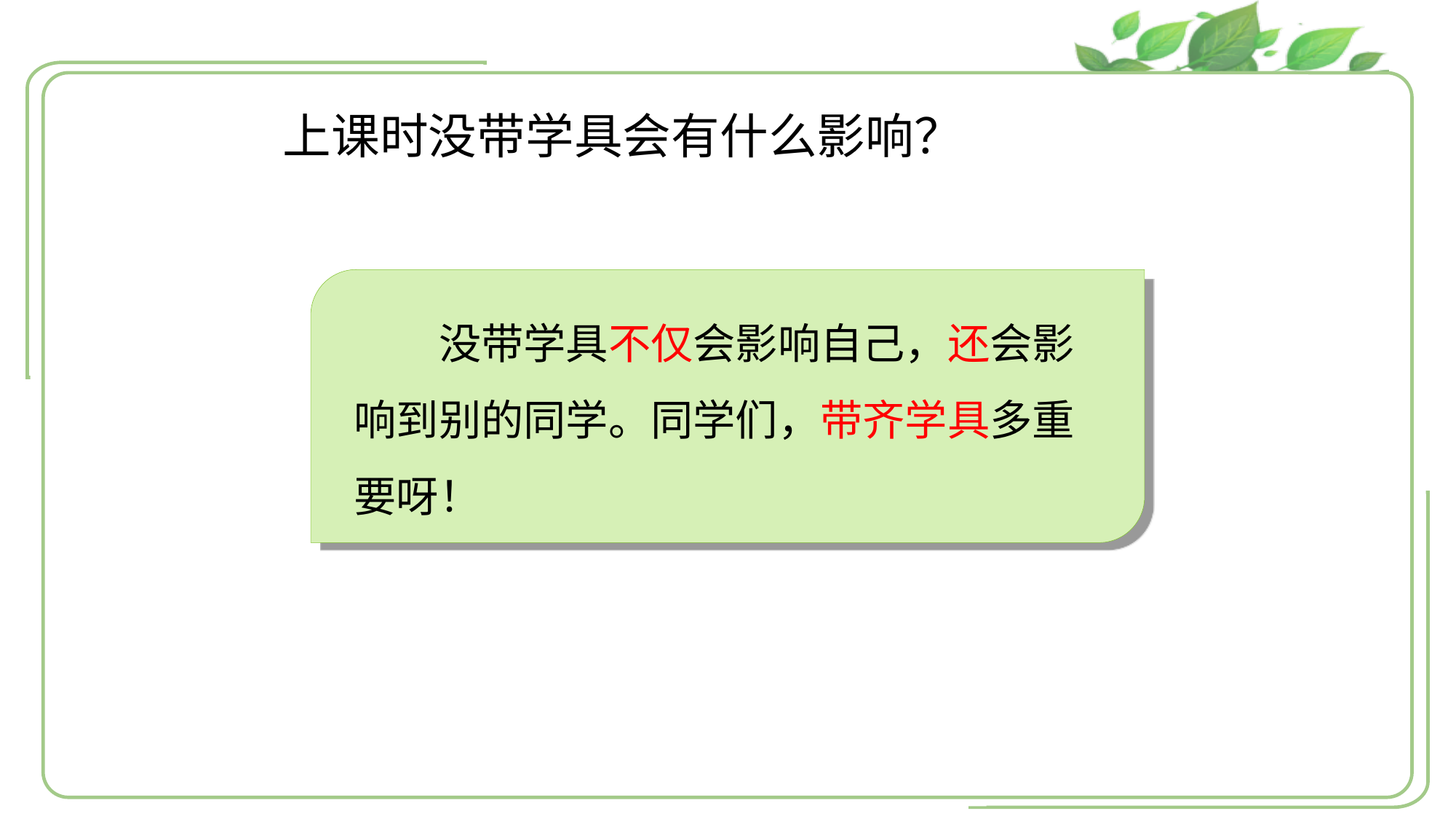

上课时没带学具会有什么影响？
　　没带学具不仅会影响自己，还会影响到别的同学。同学们，带齐学具多重要呀！